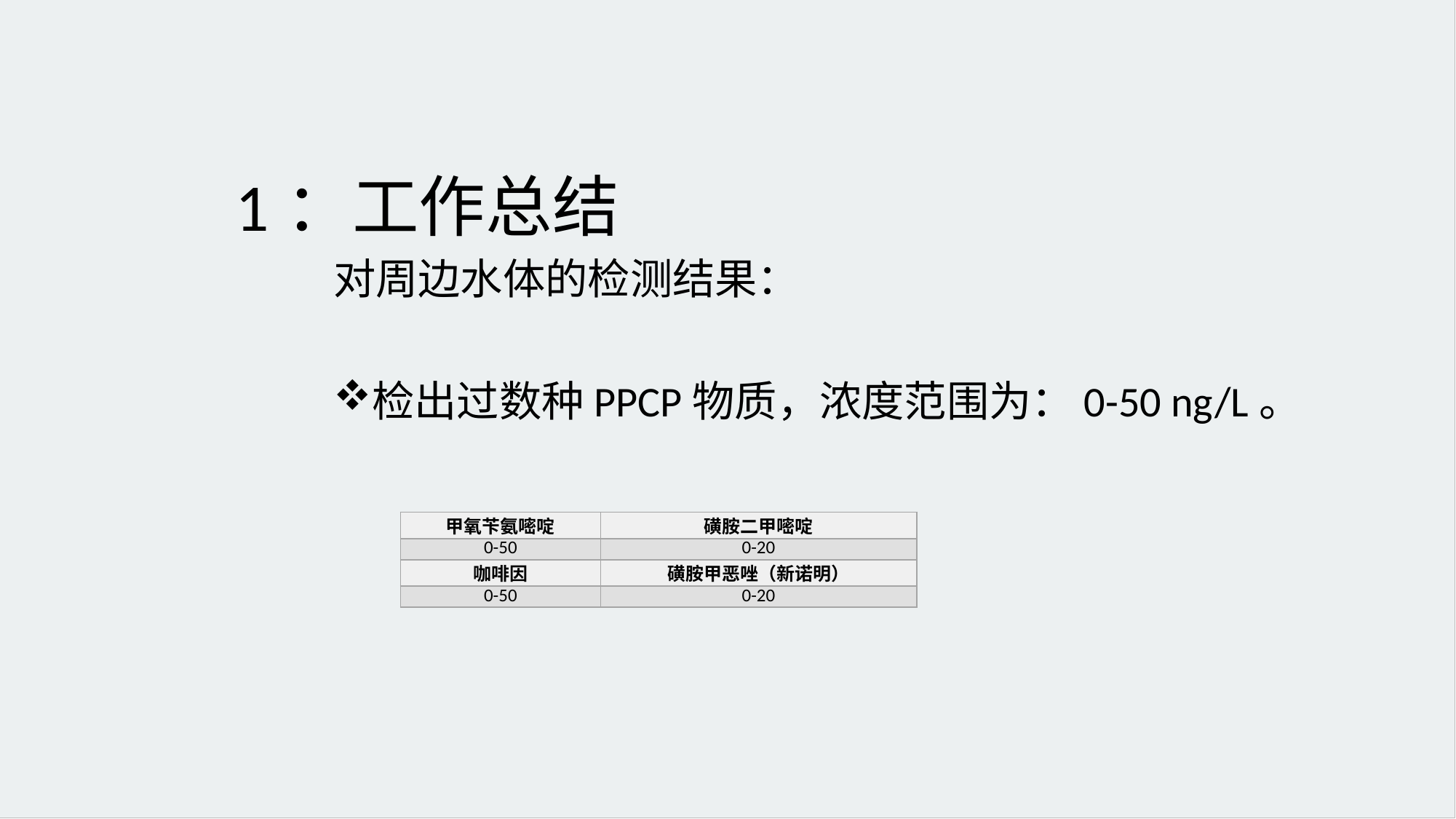

# 1：工作总结
对周边水体的检测结果：

检出过数种PPCP物质，浓度范围为：0-50 ng/L。
| 甲氧苄氨嘧啶 | 磺胺二甲嘧啶 |
| --- | --- |
| 0-50 | 0-20 |
| 咖啡因 | 磺胺甲恶唑（新诺明） |
| 0-50 | 0-20 |